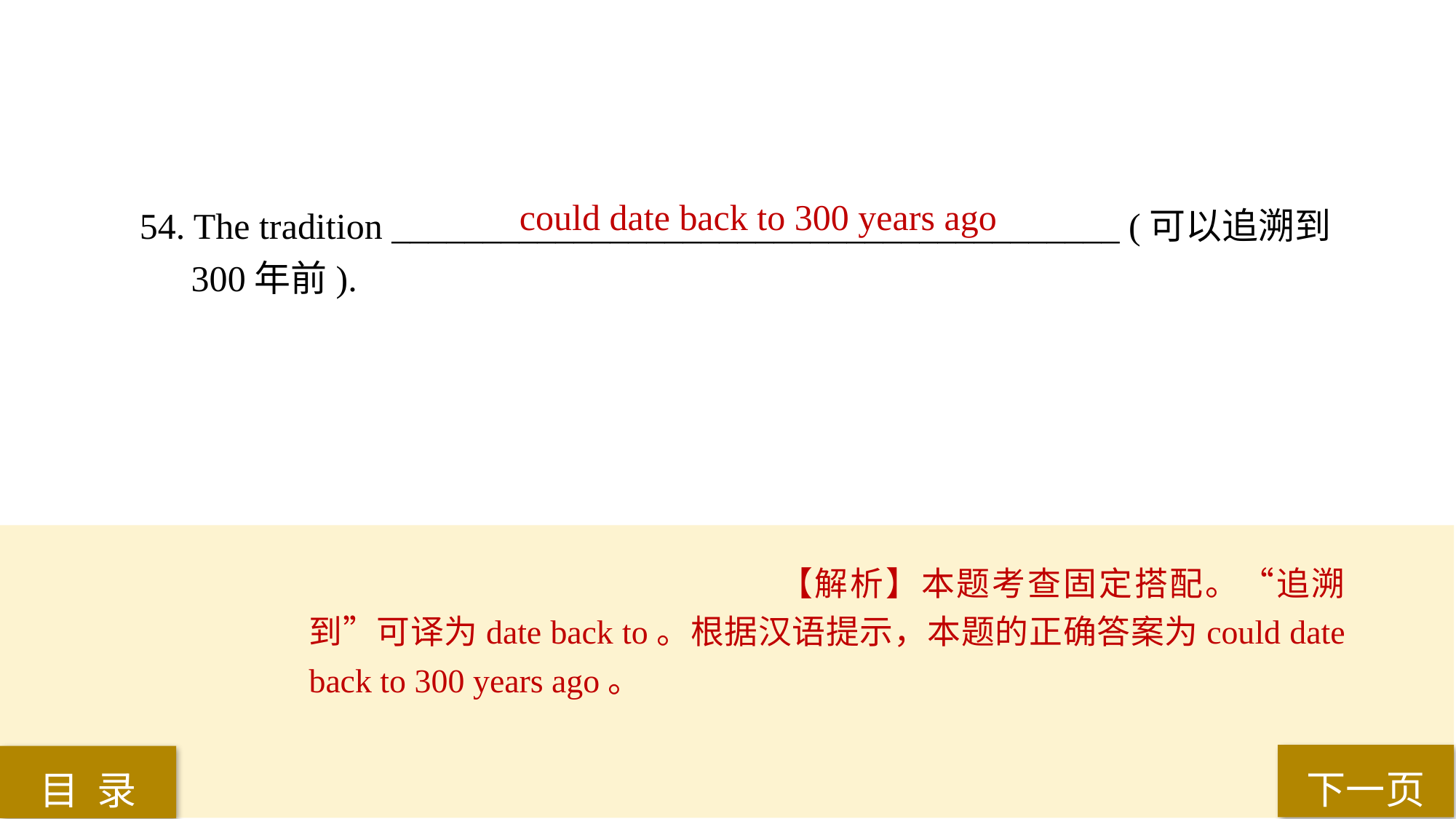

could date back to 300 years ago
54. The tradition ________________________________________ (可以追溯到300年前).
【解析】本题考查固定搭配。“追溯到”可译为date back to。根据汉语提示，本题的正确答案为could date back to 300 years ago。